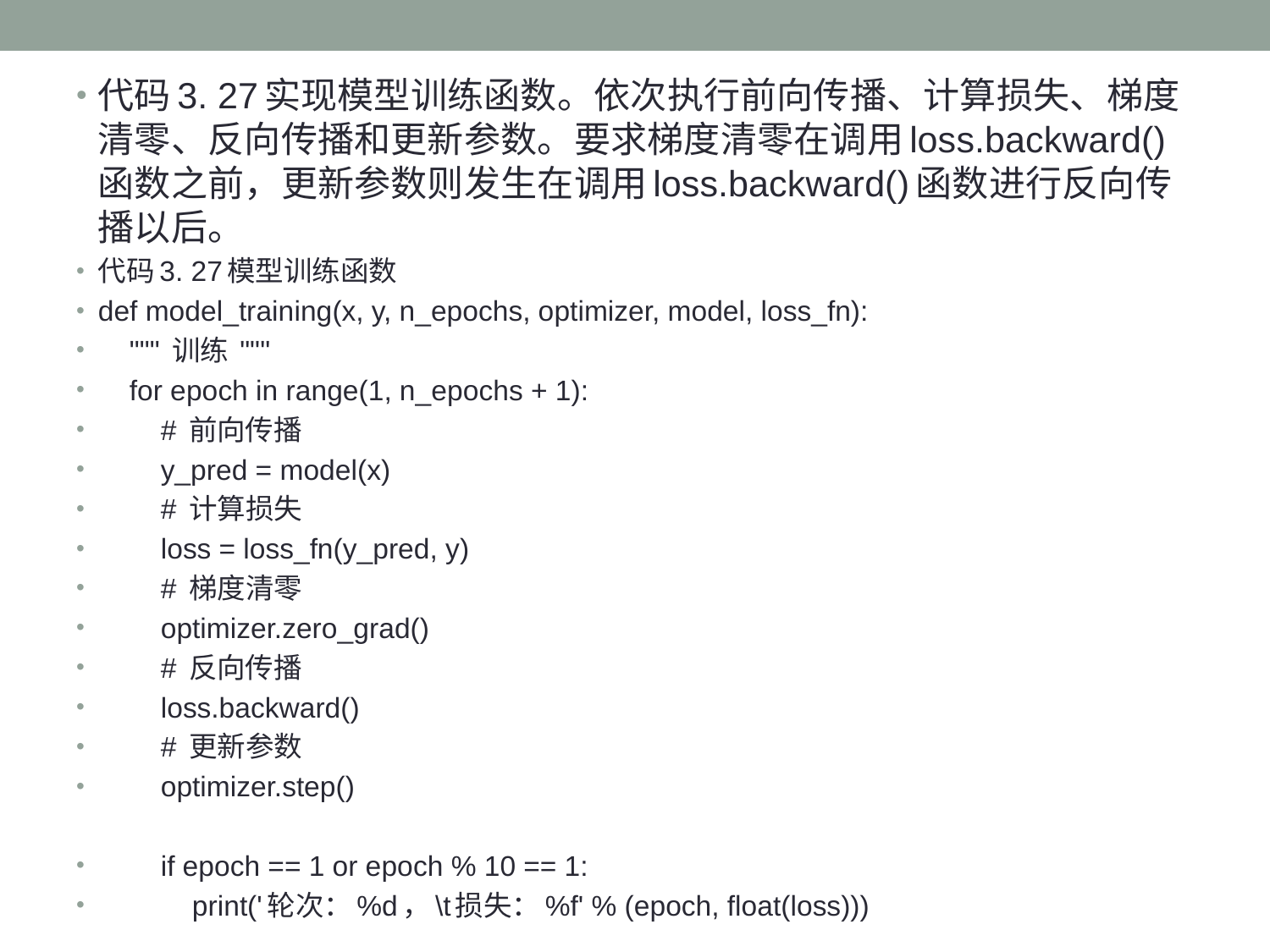

代码3. 27实现模型训练函数。依次执行前向传播、计算损失、梯度清零、反向传播和更新参数。要求梯度清零在调用loss.backward()函数之前，更新参数则发生在调用loss.backward()函数进行反向传播以后。
代码3. 27模型训练函数
def model_training(x, y, n_epochs, optimizer, model, loss_fn):
    """ 训练 """
    for epoch in range(1, n_epochs + 1):
        # 前向传播
        y_pred = model(x)
        # 计算损失
        loss = loss_fn(y_pred, y)
        # 梯度清零
        optimizer.zero_grad()
        # 反向传播
        loss.backward()
        # 更新参数
        optimizer.step()

        if epoch == 1 or epoch % 10 == 1:
            print('轮次：%d，\t损失：%f' % (epoch, float(loss)))